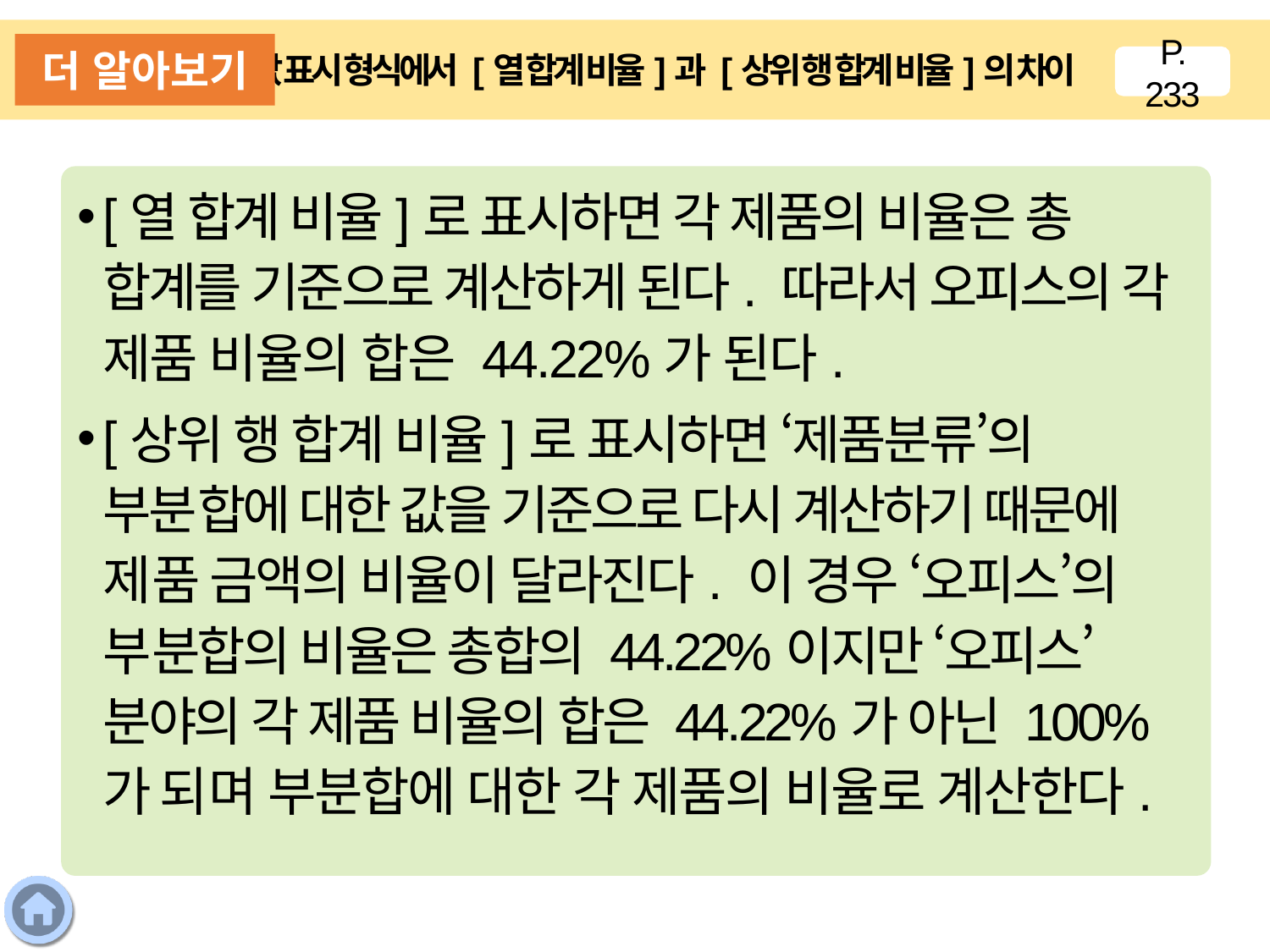

더 알아보기
값 표시 형식에서 [열 합계 비율]과 [상위 행 합계 비율]의 차이
P. 233
[열 합계 비율]로 표시하면 각 제품의 비율은 총 합계를 기준으로 계산하게 된다. 따라서 오피스의 각 제품 비율의 합은 44.22%가 된다.
[상위 행 합계 비율]로 표시하면 ‘제품분류’의 부분합에 대한 값을 기준으로 다시 계산하기 때문에 제품 금액의 비율이 달라진다. 이 경우 ‘오피스’의 부분합의 비율은 총합의 44.22%이지만 ‘오피스’ 분야의 각 제품 비율의 합은 44.22%가 아닌 100%가 되며 부분합에 대한 각 제품의 비율로 계산한다.